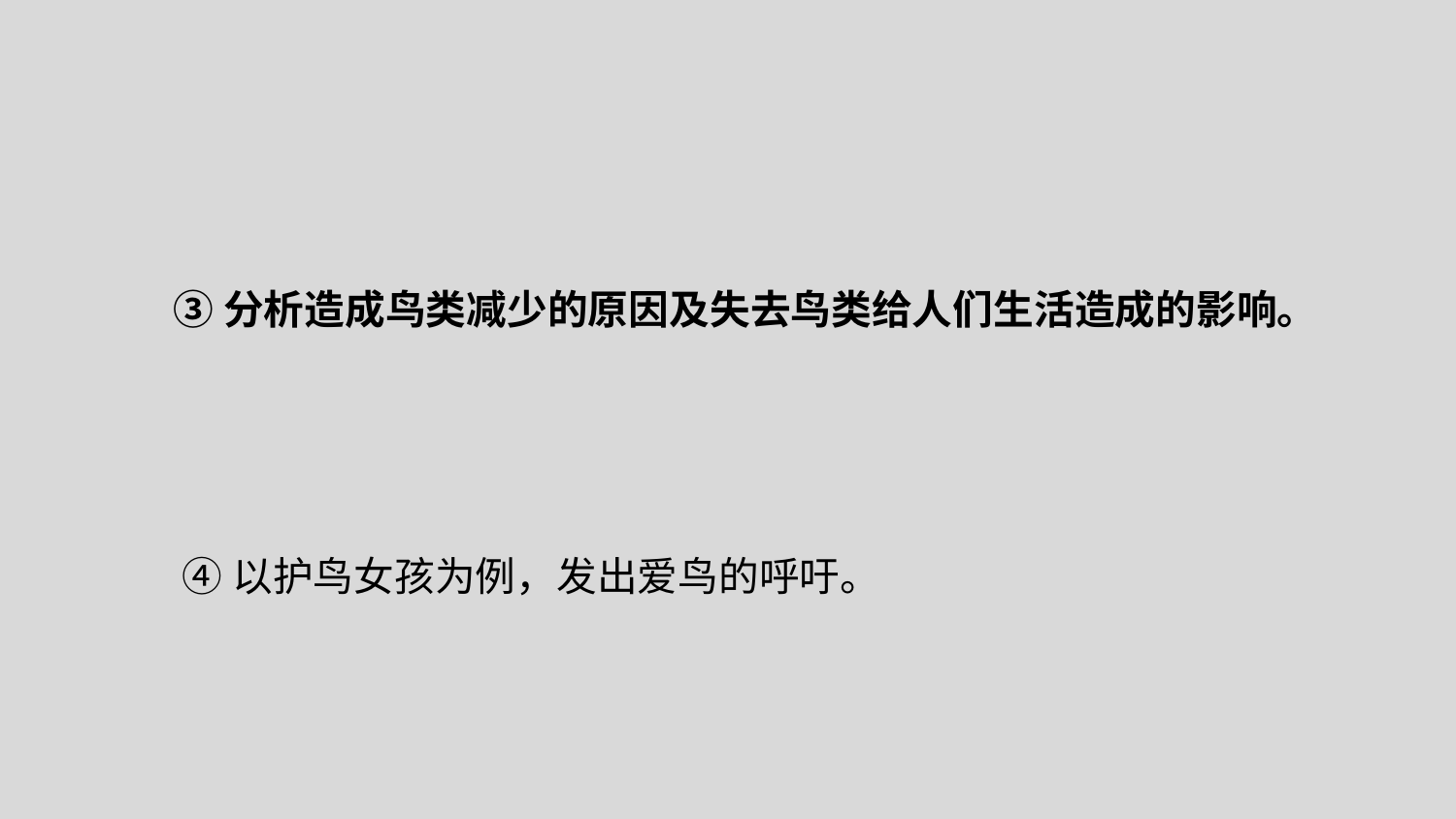

③分析造成鸟类减少的原因及失去鸟类给人们生活造成的影响。

 ④以护鸟女孩为例，发出爱鸟的呼吁。